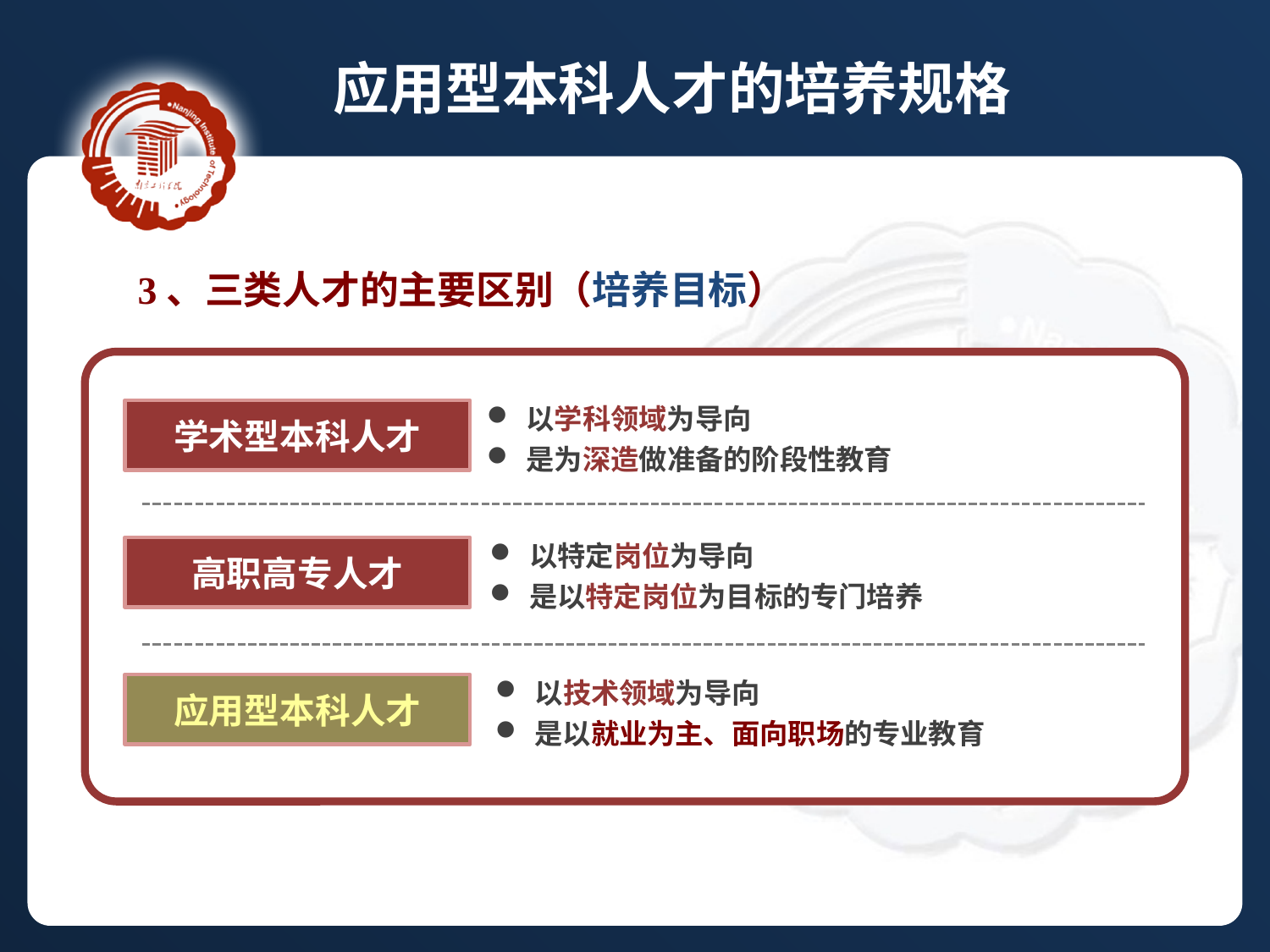

应用型本科人才的培养规格
3、三类人才的主要区别（培养目标）

以学科领域为导向
是为深造做准备的阶段性教育
学术型本科人才
以特定岗位为导向
是以特定岗位为目标的专门培养
高职高专人才
以技术领域为导向
是以就业为主、面向职场的专业教育
应用型本科人才